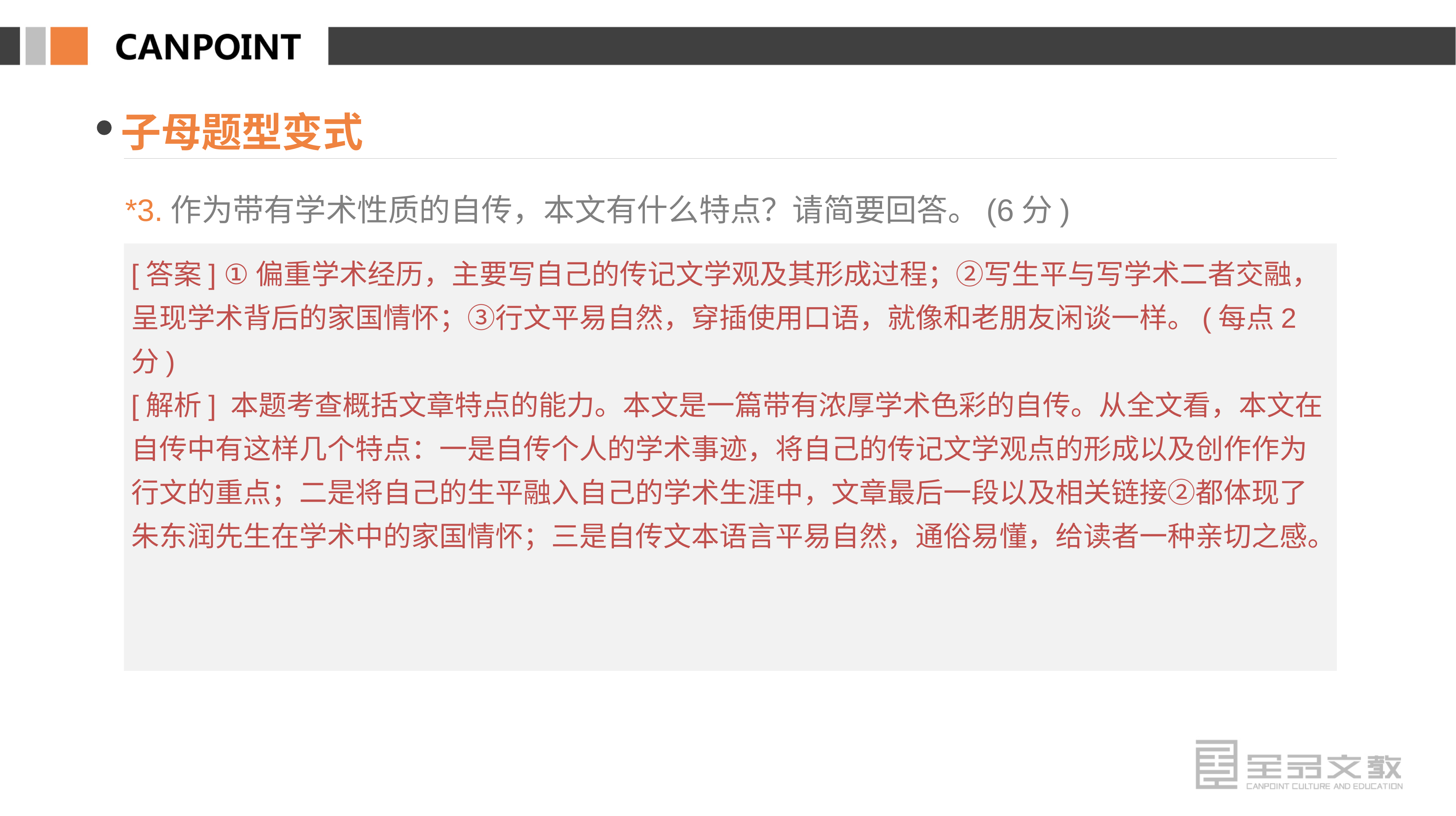

子母题型变式

*3.作为带有学术性质的自传，本文有什么特点？请简要回答。(6分)

[答案] ①偏重学术经历，主要写自己的传记文学观及其形成过程；②写生平与写学术二者交融，呈现学术背后的家国情怀；③行文平易自然，穿插使用口语，就像和老朋友闲谈一样。(每点2分)
[解析] 本题考查概括文章特点的能力。本文是一篇带有浓厚学术色彩的自传。从全文看，本文在自传中有这样几个特点：一是自传个人的学术事迹，将自己的传记文学观点的形成以及创作作为行文的重点；二是将自己的生平融入自己的学术生涯中，文章最后一段以及相关链接②都体现了朱东润先生在学术中的家国情怀；三是自传文本语言平易自然，通俗易懂，给读者一种亲切之感。